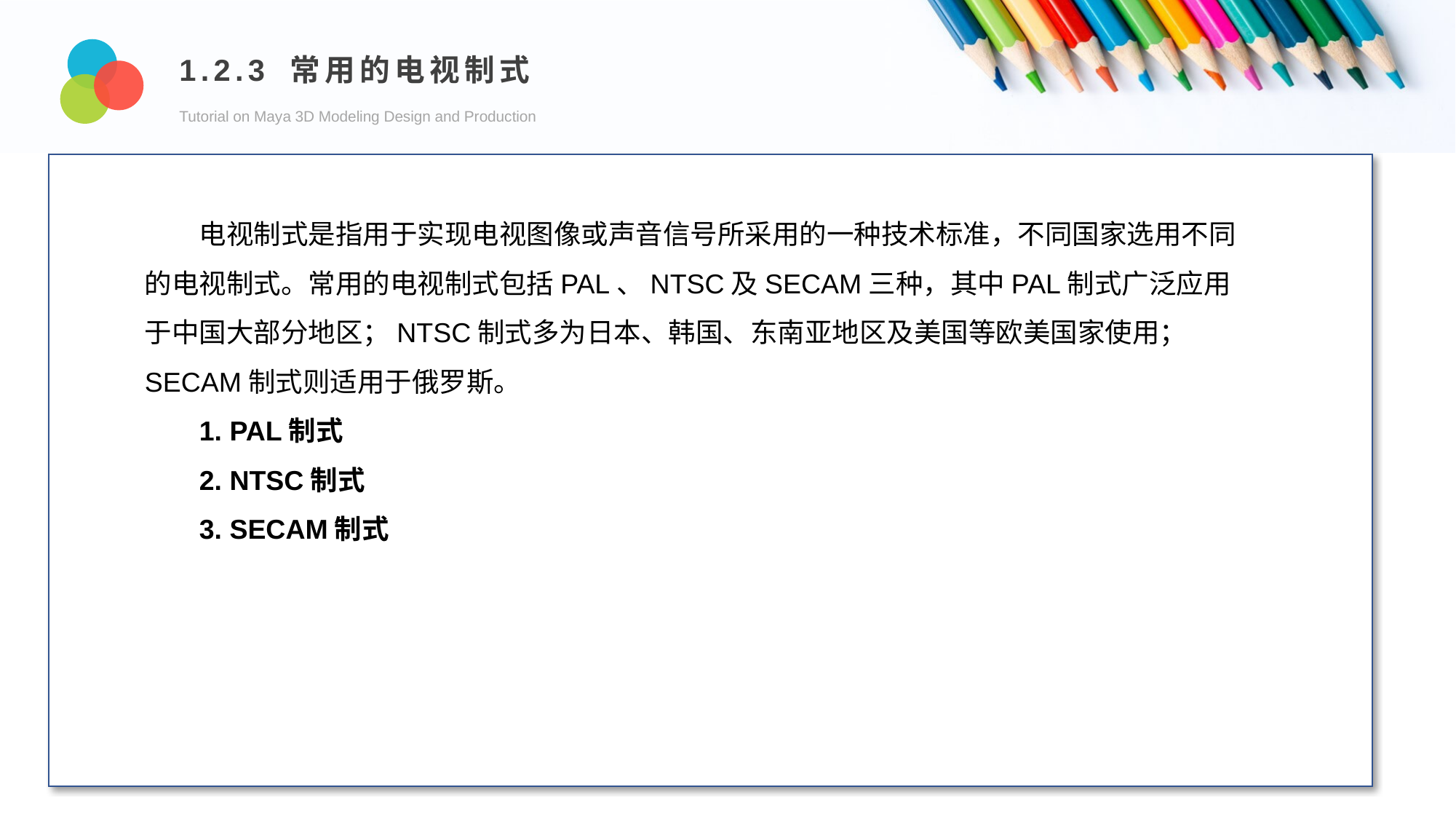

1.2.3 常用的电视制式
Tutorial on Maya 3D Modeling Design and Production
Design and Production
电视制式是指用于实现电视图像或声音信号所采用的一种技术标准，不同国家选用不同的电视制式。常用的电视制式包括PAL、NTSC及SECAM三种，其中PAL制式广泛应用于中国大部分地区；NTSC制式多为日本、韩国、东南亚地区及美国等欧美国家使用；SECAM制式则适用于俄罗斯。
1. PAL制式
2. NTSC制式
3. SECAM制式